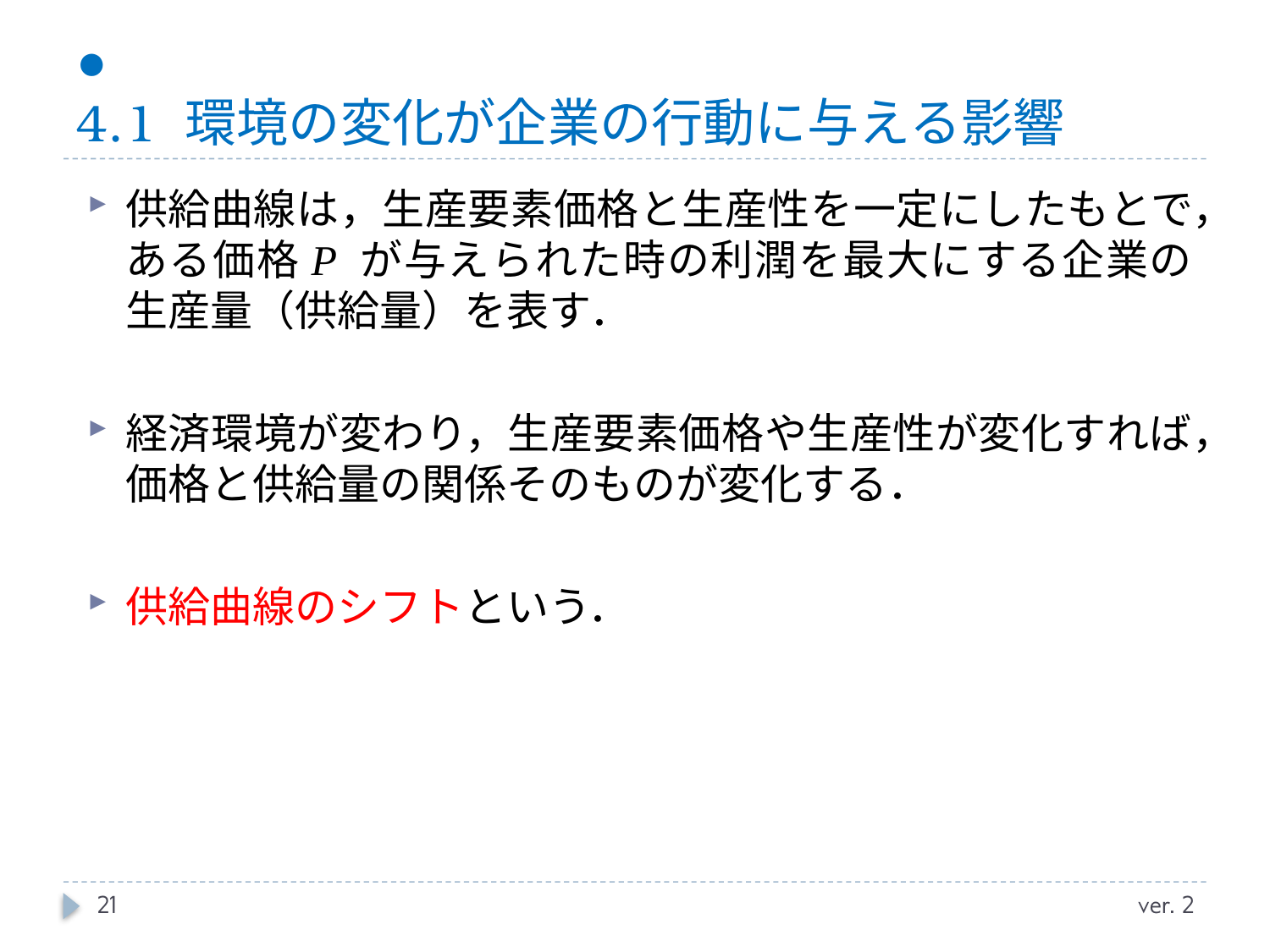

# ● 4.1 環境の変化が企業の行動に与える影響
供給曲線は，生産要素価格と生産性を一定にしたもとで，ある価格P が与えられた時の利潤を最大にする企業の生産量（供給量）を表す．

経済環境が変わり，生産要素価格や生産性が変化すれば，価格と供給量の関係そのものが変化する．

供給曲線のシフトという．

21
ver. 2